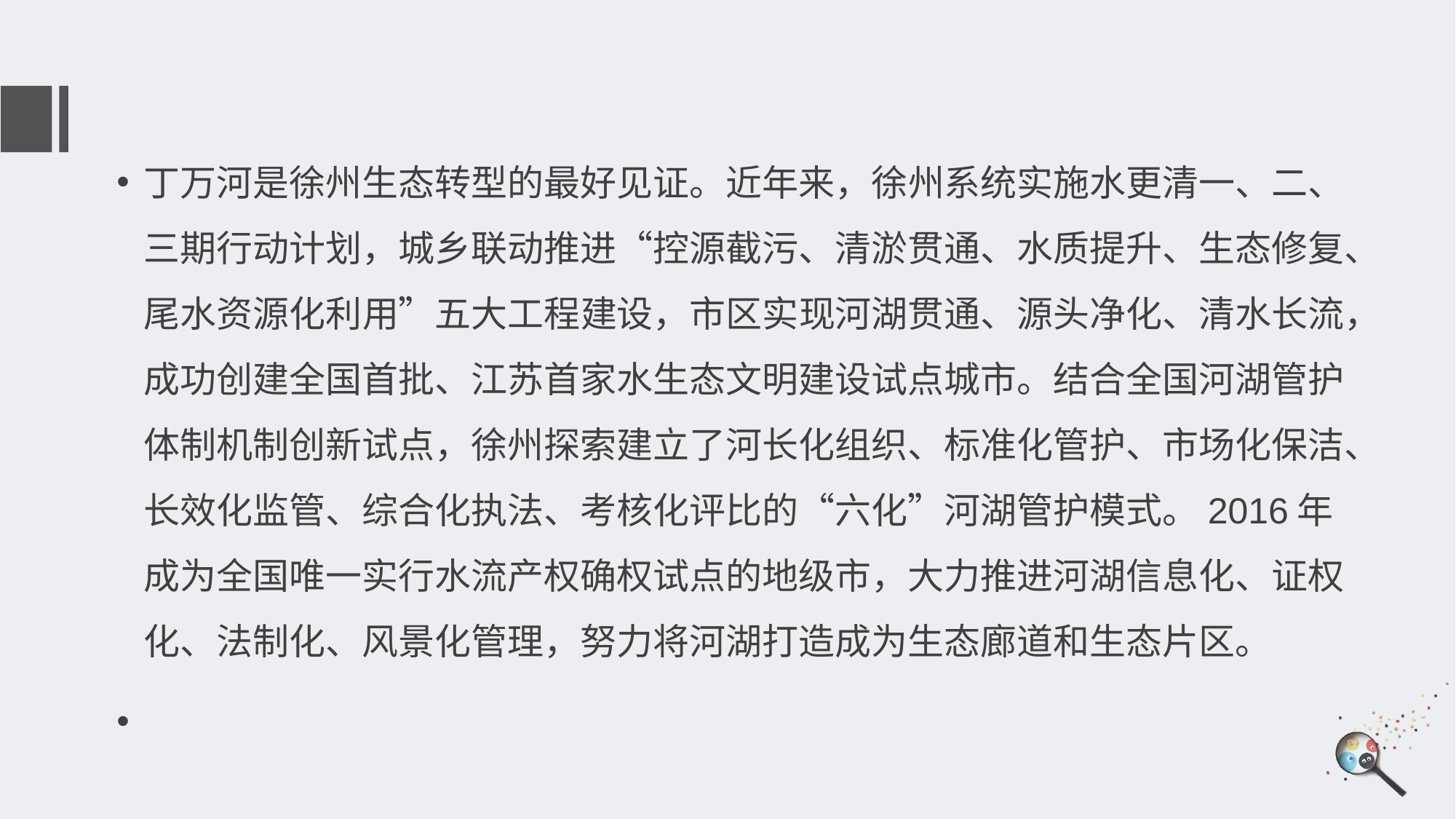

丁万河是徐州生态转型的最好见证。近年来，徐州系统实施水更清一、二、三期行动计划，城乡联动推进“控源截污、清淤贯通、水质提升、生态修复、尾水资源化利用”五大工程建设，市区实现河湖贯通、源头净化、清水长流，成功创建全国首批、江苏首家水生态文明建设试点城市。结合全国河湖管护体制机制创新试点，徐州探索建立了河长化组织、标准化管护、市场化保洁、长效化监管、综合化执法、考核化评比的“六化”河湖管护模式。2016年成为全国唯一实行水流产权确权试点的地级市，大力推进河湖信息化、证权化、法制化、风景化管理，努力将河湖打造成为生态廊道和生态片区。